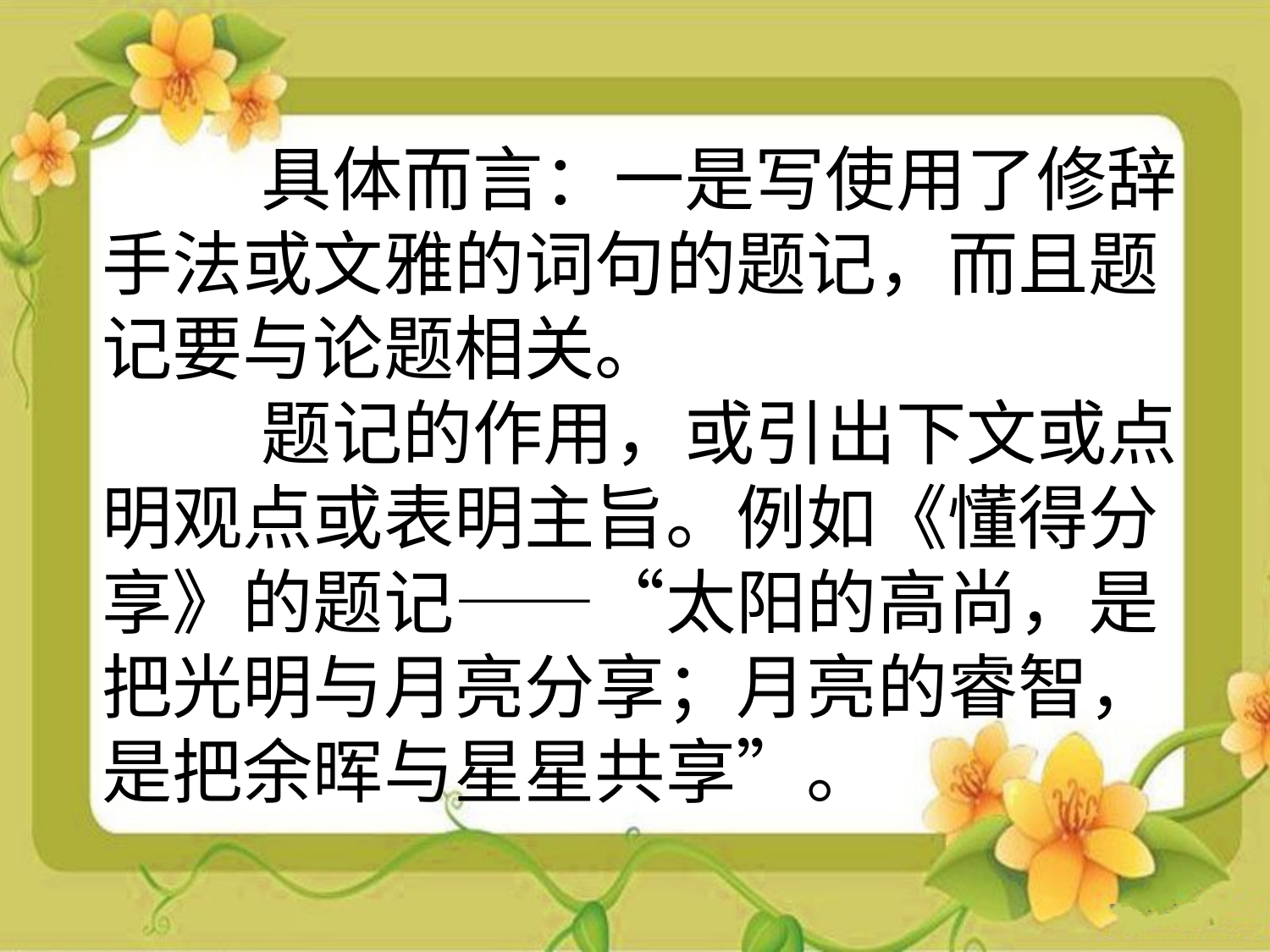

具体而言：一是写使用了修辞手法或文雅的词句的题记，而且题记要与论题相关。
         题记的作用，或引出下文或点明观点或表明主旨。例如《懂得分享》的题记——“太阳的高尚，是把光明与月亮分享；月亮的睿智，是把余晖与星星共享”。